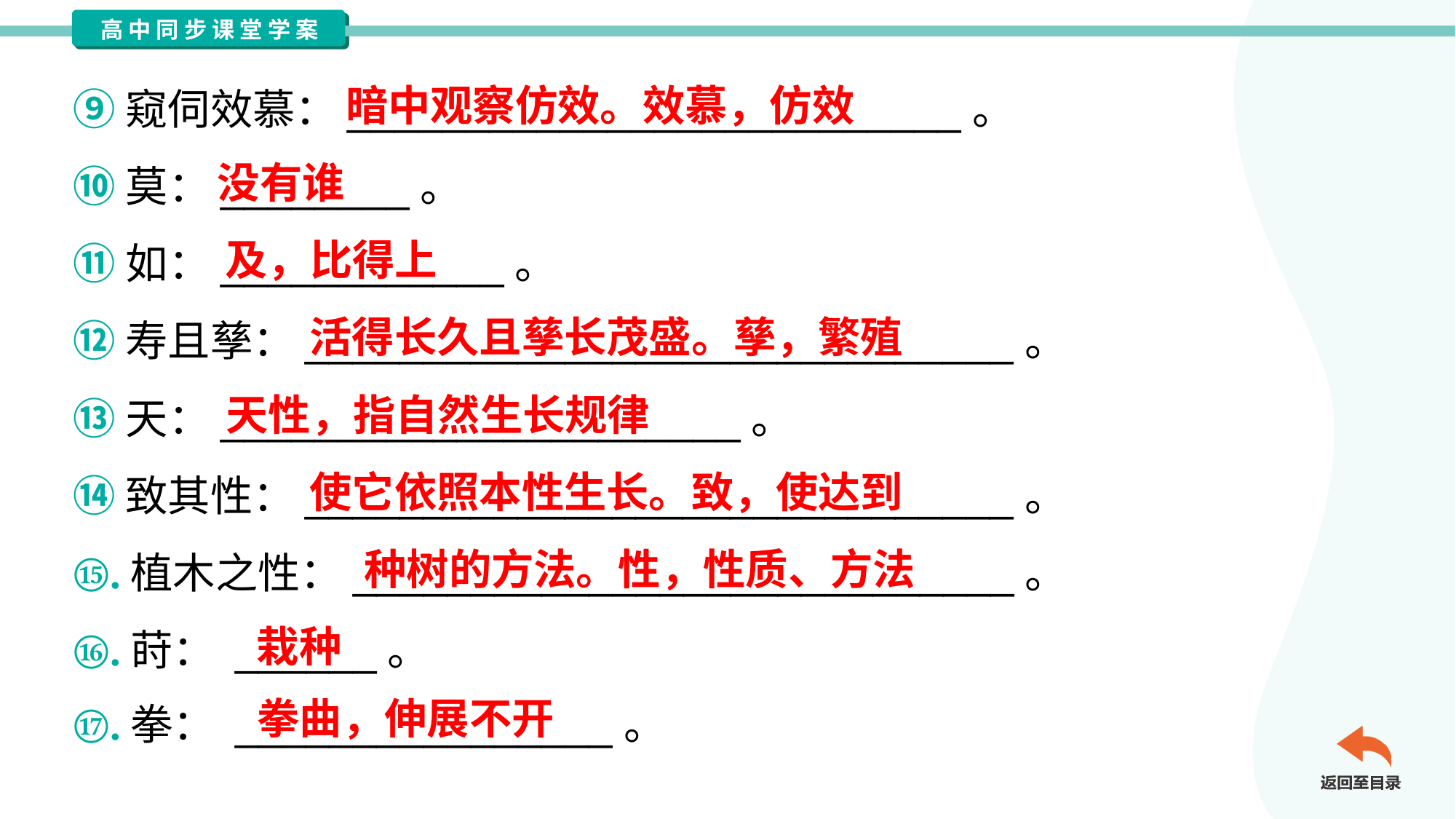

暗中观察仿效。效慕，仿效
⑨窥伺效慕：__________________________。
⑩莫：________。
⑪如：____________。
⑫寿且孳：______________________________。
⑬天：______________________。
⑭致其性：______________________________。
⑮.植木之性：____________________________。
⑯.莳： ______。
⑰.拳： ________________。
没有谁
及，比得上
活得长久且孳长茂盛。孳，繁殖
天性，指自然生长规律
使它依照本性生长。致，使达到
种树的方法。性，性质、方法
栽种
拳曲，伸展不开